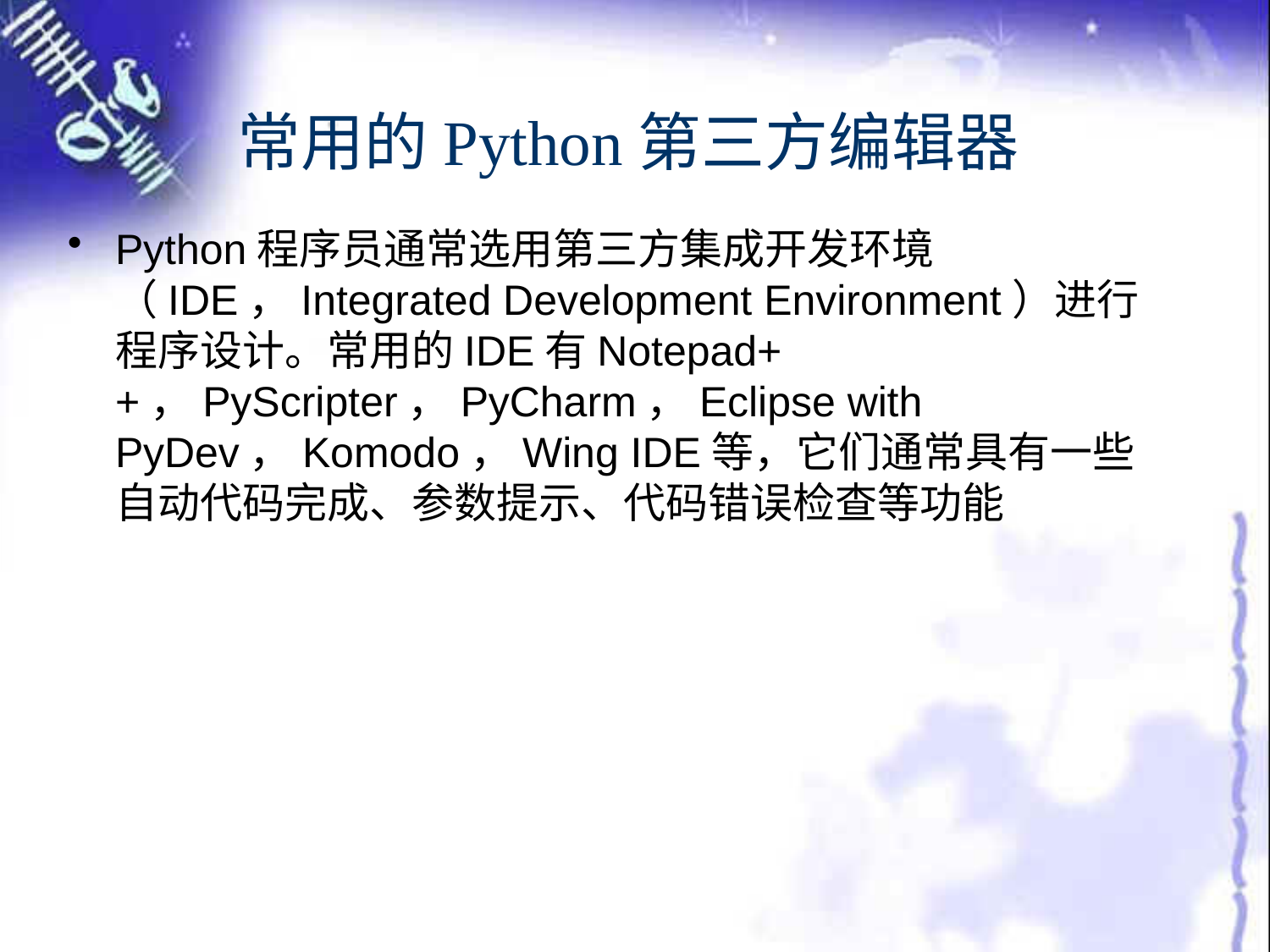

# 常用的Python第三方编辑器
Python程序员通常选用第三方集成开发环境（IDE，Integrated Development Environment）进行程序设计。常用的IDE有Notepad++，PyScripter，PyCharm，Eclipse with PyDev，Komodo，Wing IDE等，它们通常具有一些自动代码完成、参数提示、代码错误检查等功能